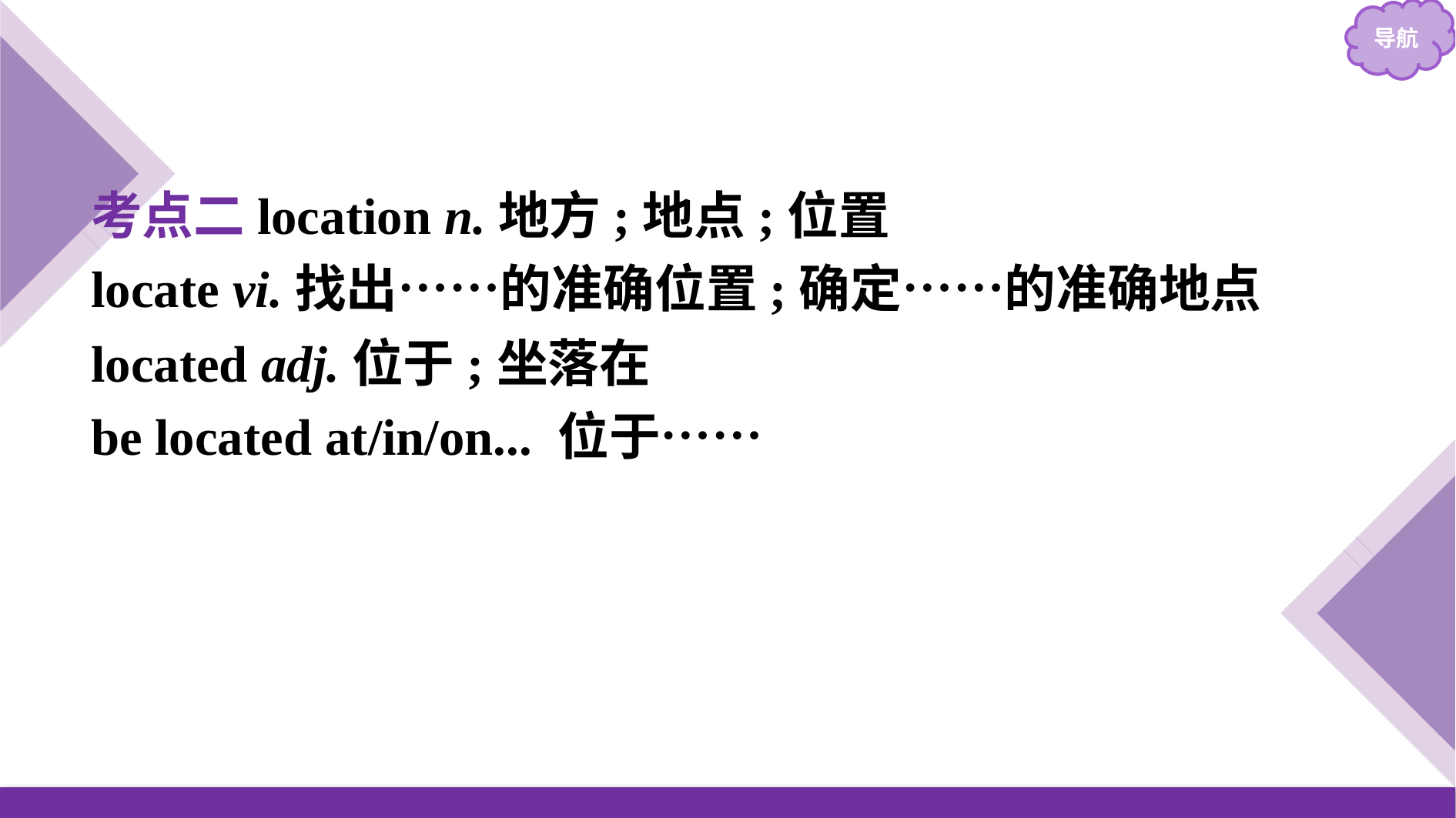

考点二location n.地方;地点;位置
locate vi.找出……的准确位置;确定……的准确地点
located adj.位于;坐落在
be located at/in/on... 位于……